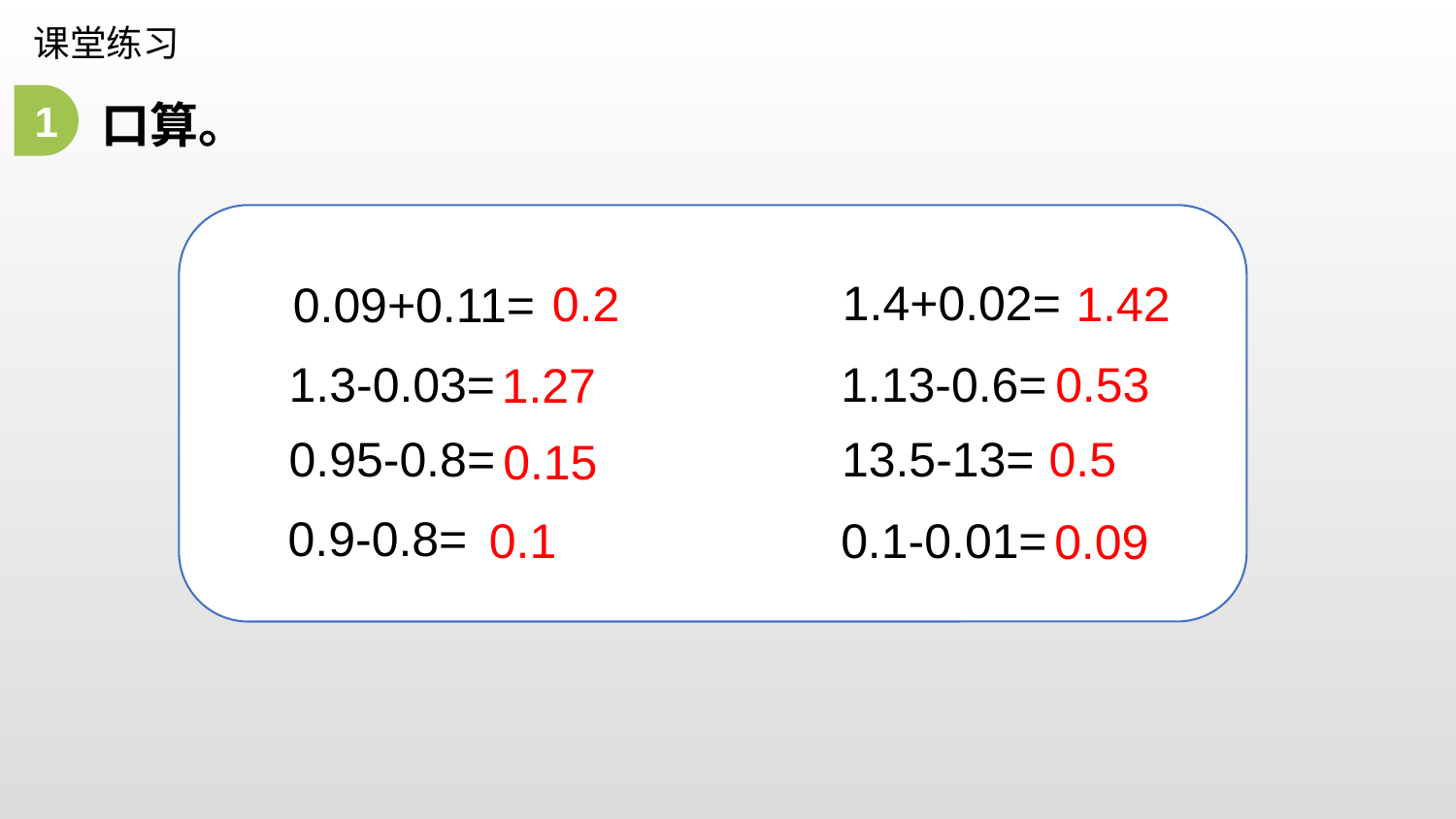

课堂练习
口算。
1

1.4+0.02=
1.42
0.2
0.09+0.11=
0.53
1.13-0.6=
1.3-0.03=
1.27
0.5
13.5-13=
0.95-0.8=
0.15
0.9-0.8=
0.1-0.01=
0.1
0.09